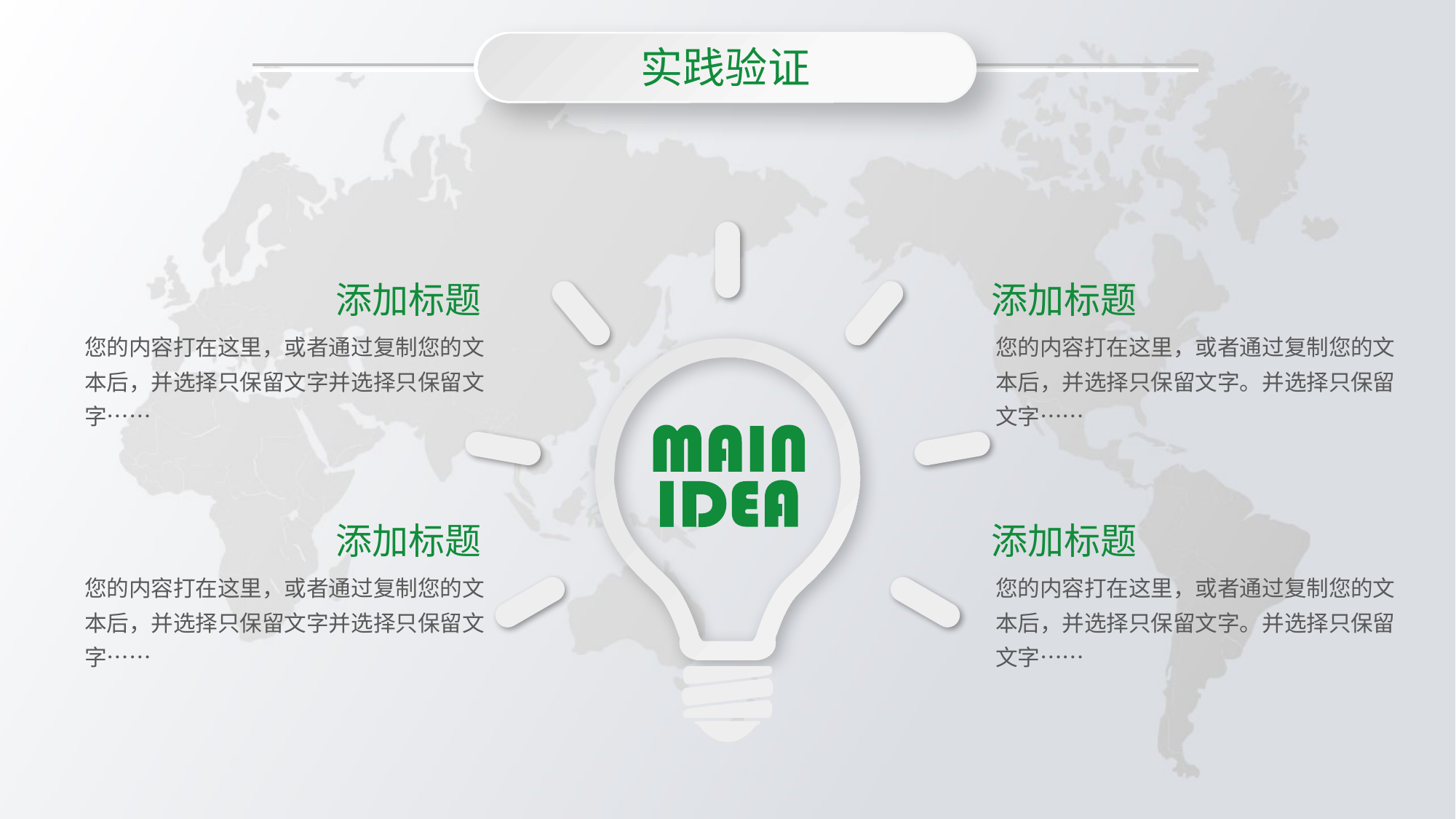

实践验证

添加标题
您的内容打在这里，或者通过复制您的文本后，并选择只保留文字并选择只保留文字……

添加标题
您的内容打在这里，或者通过复制您的文本后，并选择只保留文字。并选择只保留文字……

添加标题
您的内容打在这里，或者通过复制您的文本后，并选择只保留文字。并选择只保留文字……

添加标题
您的内容打在这里，或者通过复制您的文本后，并选择只保留文字并选择只保留文字……